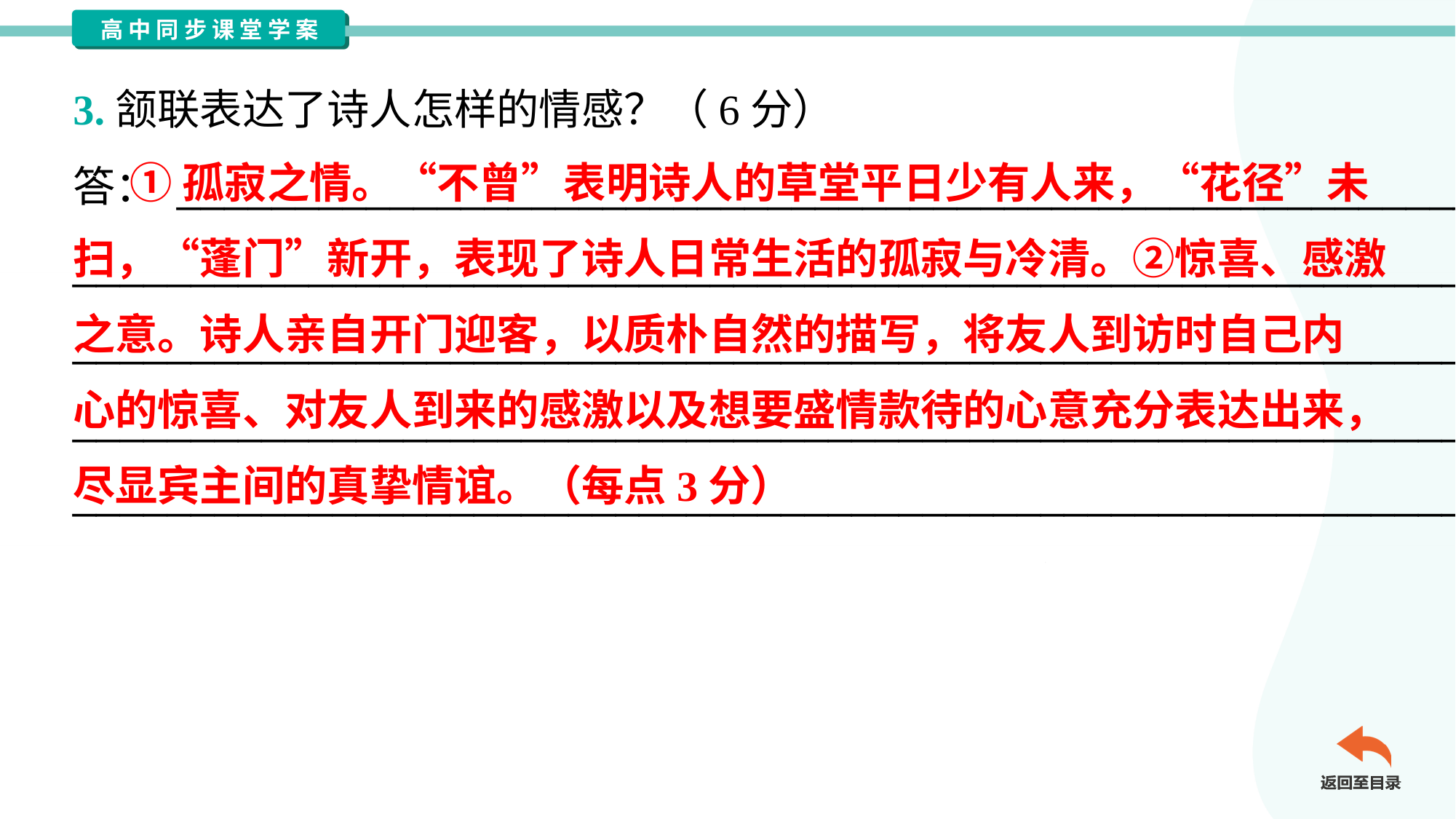

3.颔联表达了诗人怎样的情感？（6分）
答： ________________________________________________________
_____________________________________________________________
_____________________________________________________________
_____________________________________________________________
_____________________________________________________________
      ①孤寂之情。“不曾”表明诗人的草堂平日少有人来，“花径”未
扫，“蓬门”新开，表现了诗人日常生活的孤寂与冷清。②惊喜、感激
之意。诗人亲自开门迎客，以质朴自然的描写，将友人到访时自己内
心的惊喜、对友人到来的感激以及想要盛情款待的心意充分表达出来，
尽显宾主间的真挚情谊。（每点3分）